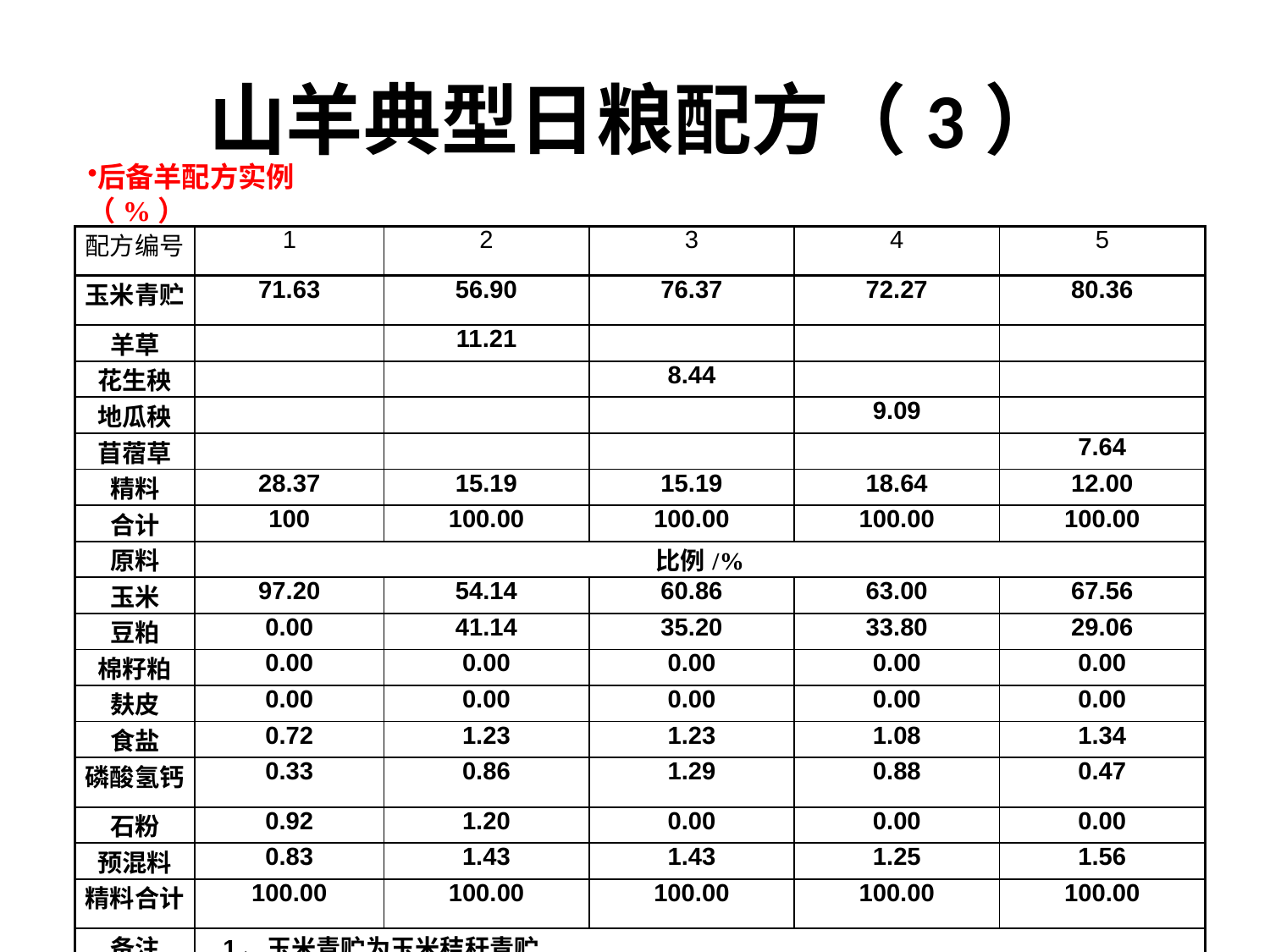

# 山羊典型日粮配方（3）
后备羊配方实例（%）
| 配方编号 | 1 | 2 | 3 | 4 | 5 |
| --- | --- | --- | --- | --- | --- |
| 玉米青贮 | 71.63 | 56.90 | 76.37 | 72.27 | 80.36 |
| 羊草 |  | 11.21 |  |  |  |
| 花生秧 |  |  | 8.44 |  |  |
| 地瓜秧 |  |  |  | 9.09 |  |
| 苜蓿草 |  |  |  |  | 7.64 |
| 精料 | 28.37 | 15.19 | 15.19 | 18.64 | 12.00 |
| 合计 | 100 | 100.00 | 100.00 | 100.00 | 100.00 |
| 原料 | 比例/% |  |  |  |  |
| 玉米 | 97.20 | 54.14 | 60.86 | 63.00 | 67.56 |
| 豆粕 | 0.00 | 41.14 | 35.20 | 33.80 | 29.06 |
| 棉籽粕 | 0.00 | 0.00 | 0.00 | 0.00 | 0.00 |
| 麸皮 | 0.00 | 0.00 | 0.00 | 0.00 | 0.00 |
| 食盐 | 0.72 | 1.23 | 1.23 | 1.08 | 1.34 |
| 磷酸氢钙 | 0.33 | 0.86 | 1.29 | 0.88 | 0.47 |
| 石粉 | 0.92 | 1.20 | 0.00 | 0.00 | 0.00 |
| 预混料 | 0.83 | 1.43 | 1.43 | 1.25 | 1.56 |
| 精料合计 | 100.00 | 100.00 | 100.00 | 100.00 | 100.00 |
| 备注 | 1、玉米青贮为玉米秸秆青贮 2、此配方可满足后备公山羊，体重，日增重/d的营养需要量 |  |  |  |  |